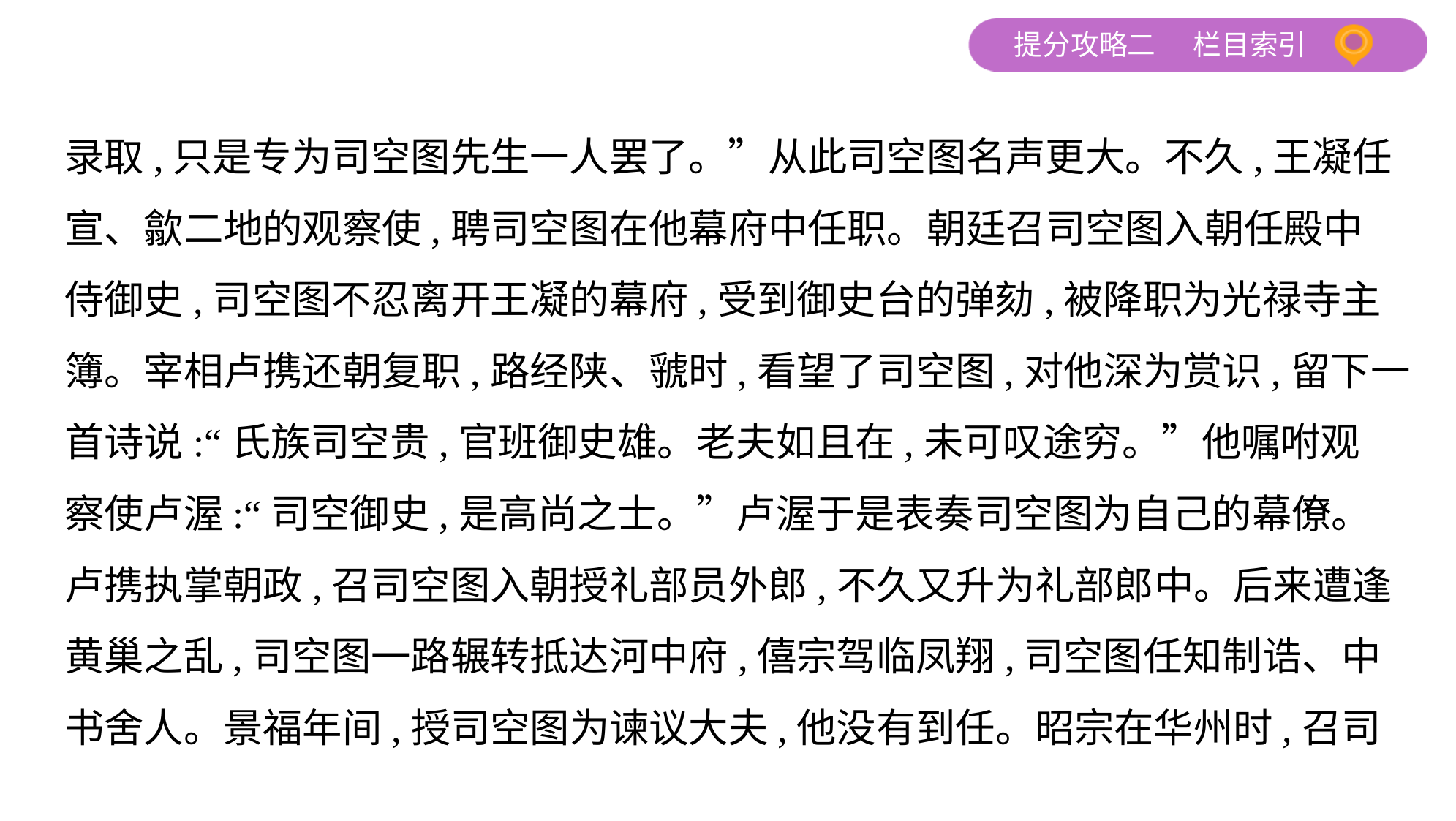

录取,只是专为司空图先生一人罢了。”从此司空图名声更大。不久,王凝任
宣、歙二地的观察使,聘司空图在他幕府中任职。朝廷召司空图入朝任殿中
侍御史,司空图不忍离开王凝的幕府,受到御史台的弹劾,被降职为光禄寺主
簿。宰相卢携还朝复职,路经陕、虢时,看望了司空图,对他深为赏识,留下一
首诗说:“氏族司空贵,官班御史雄。老夫如且在,未可叹途穷。”他嘱咐观
察使卢渥:“司空御史,是高尚之士。”卢渥于是表奏司空图为自己的幕僚。
卢携执掌朝政,召司空图入朝授礼部员外郎,不久又升为礼部郎中。后来遭逢
黄巢之乱,司空图一路辗转抵达河中府,僖宗驾临凤翔,司空图任知制诰、中
书舍人。景福年间,授司空图为谏议大夫,他没有到任。昭宗在华州时,召司